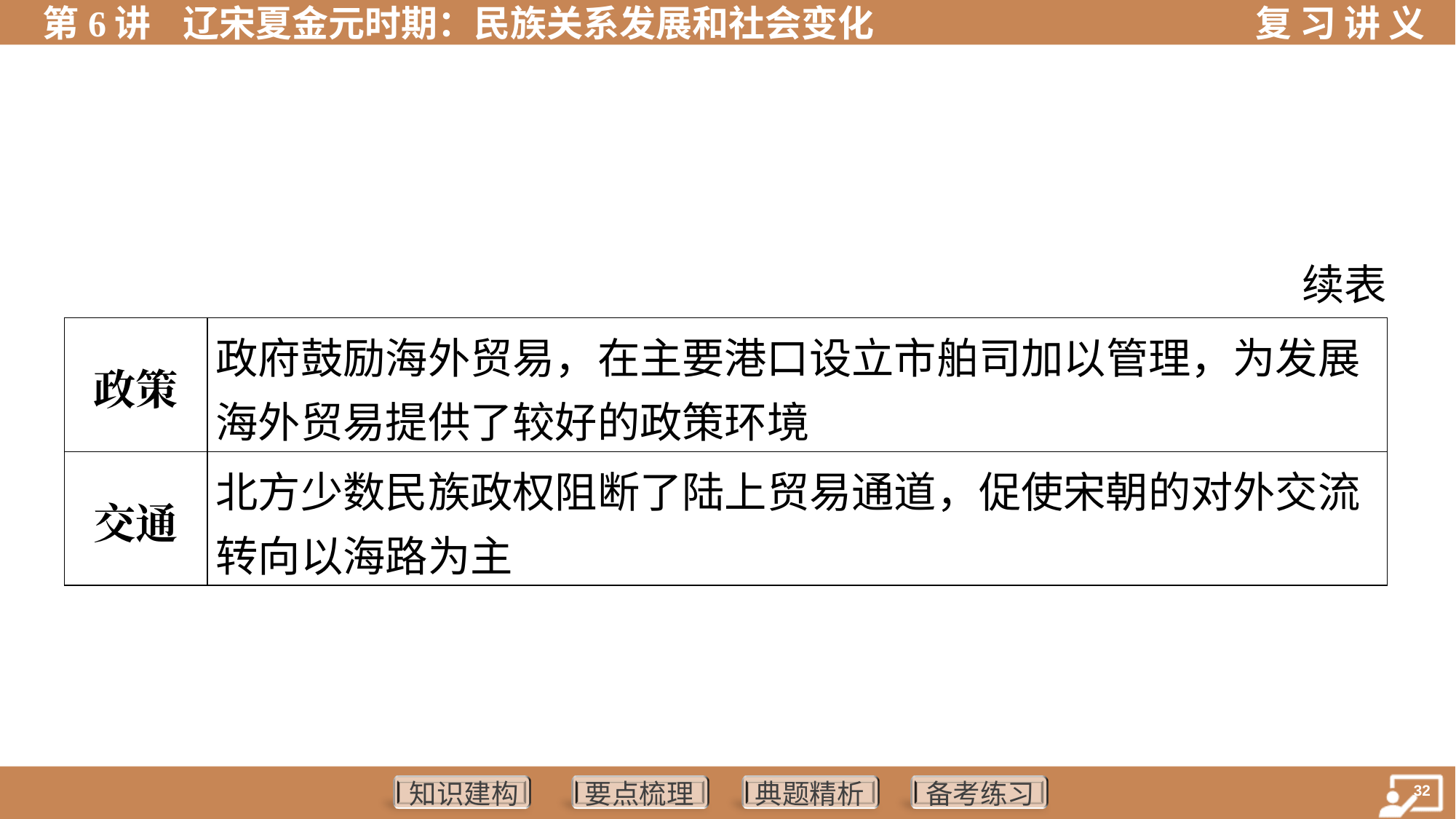

续表
| 政策 | 政府鼓励海外贸易，在主要港口设立市舶司加以管理，为发展 海外贸易提供了较好的政策环境 |
| --- | --- |
| 交通 | 北方少数民族政权阻断了陆上贸易通道，促使宋朝的对外交流 转向以海路为主 |